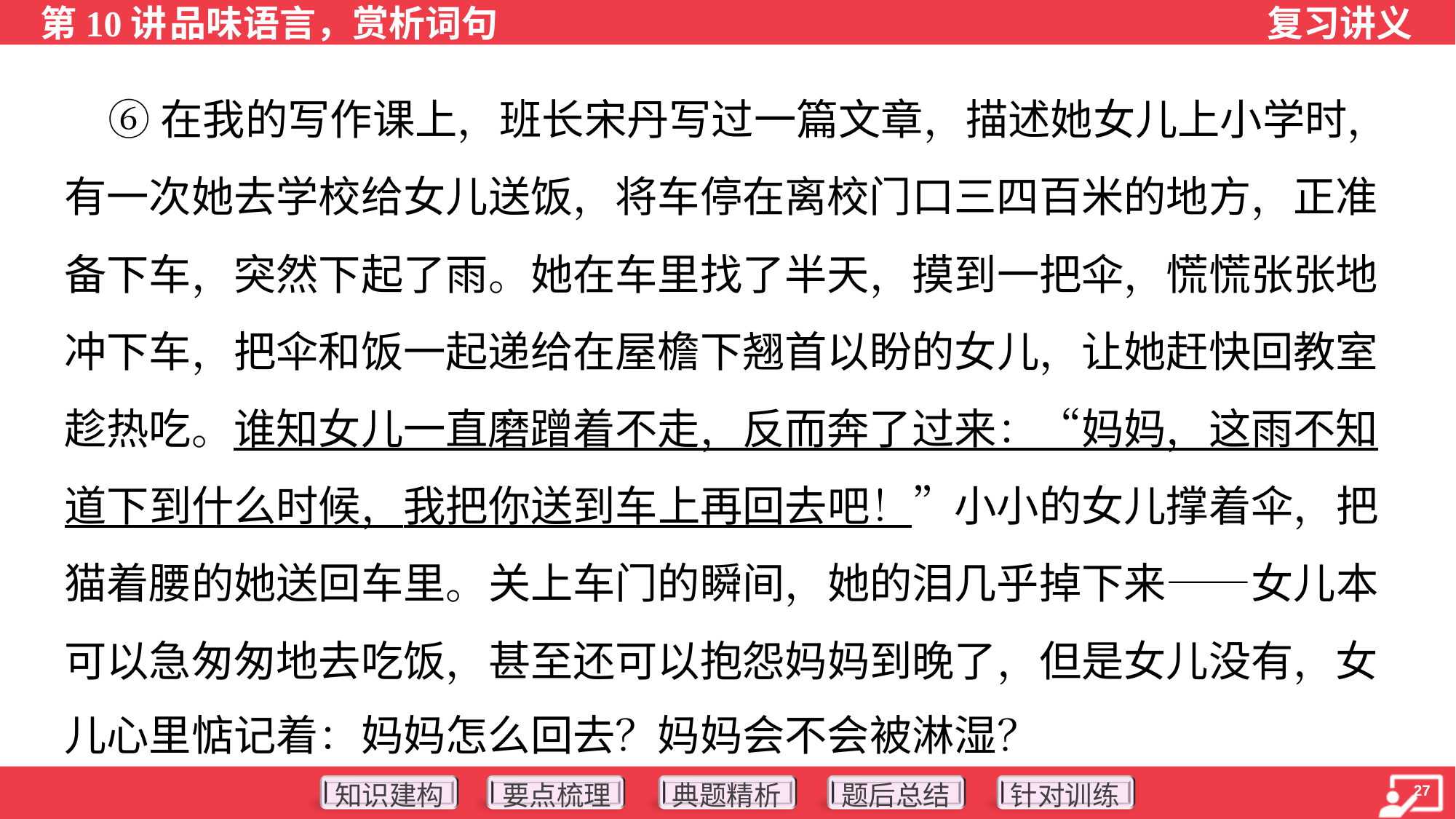

⑥在我的写作课上，班长宋丹写过一篇文章，描述她女儿上小学时，
有一次她去学校给女儿送饭，将车停在离校门口三四百米的地方，正准
备下车，突然下起了雨。她在车里找了半天，摸到一把伞，慌慌张张地
冲下车，把伞和饭一起递给在屋檐下翘首以盼的女儿，让她赶快回教室
趁热吃。谁知女儿一直磨蹭着不走，反而奔了过来：“妈妈，这雨不知
道下到什么时候，我把你送到车上再回去吧！”小小的女儿撑着伞，把
猫着腰的她送回车里。关上车门的瞬间，她的泪几乎掉下来——女儿本
可以急匆匆地去吃饭，甚至还可以抱怨妈妈到晚了，但是女儿没有，女
儿心里惦记着：妈妈怎么回去？妈妈会不会被淋湿？